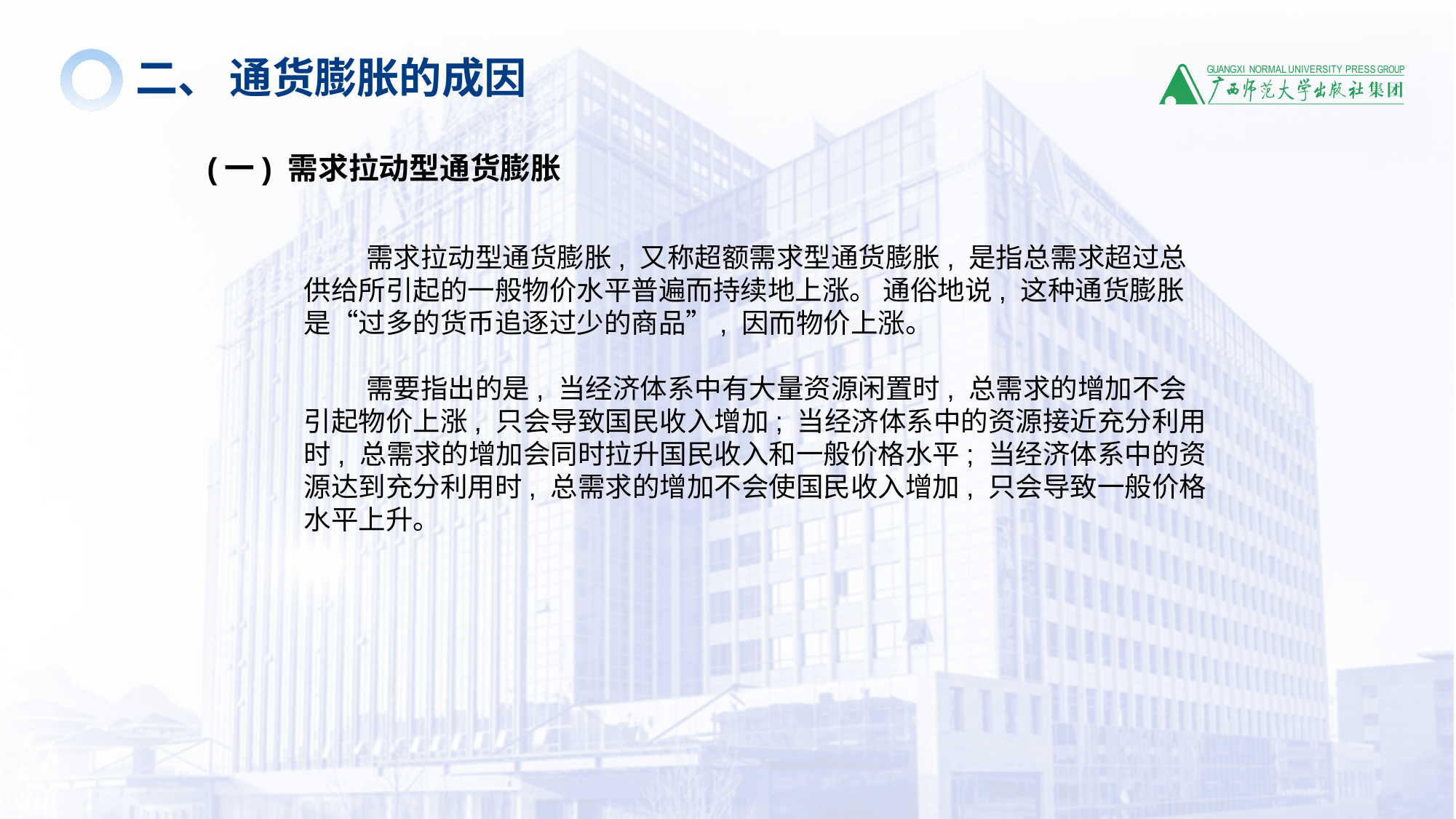

二、 通货膨胀的成因

(一) 需求拉动型通货膨胀
         需求拉动型通货膨胀, 又称超额需求型通货膨胀, 是指总需求超过总供给所引起的一般物价水平普遍而持续地上涨。 通俗地说, 这种通货膨胀是“过多的货币追逐过少的商品”, 因而物价上涨。

         需要指出的是, 当经济体系中有大量资源闲置时, 总需求的增加不会引起物价上涨, 只会导致国民收入增加; 当经济体系中的资源接近充分利用时, 总需求的增加会同时拉升国民收入和一般价格水平; 当经济体系中的资源达到充分利用时, 总需求的增加不会使国民收入增加, 只会导致一般价格水平上升。